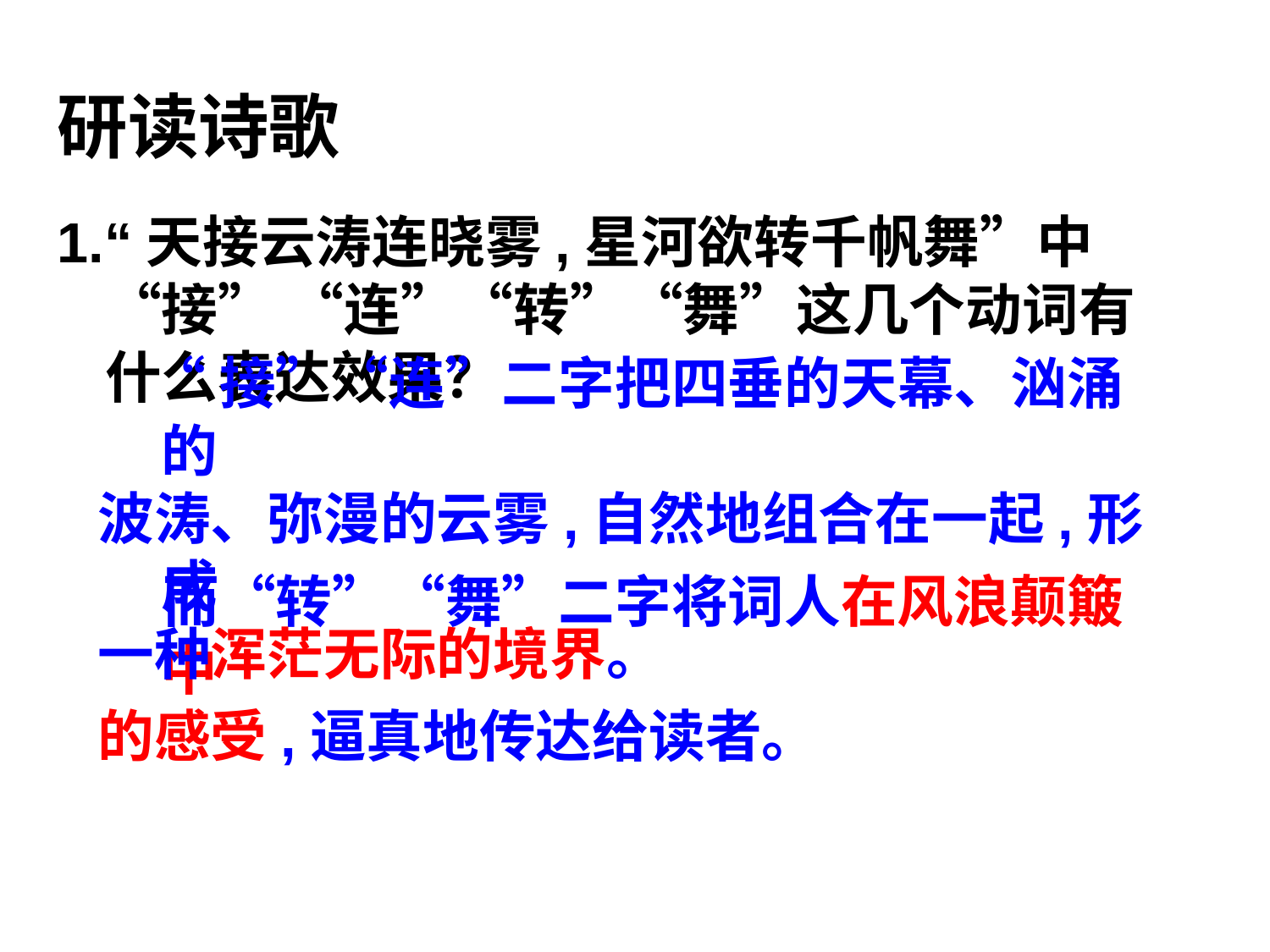

研读诗歌
1.“天接云涛连晓雾,星河欲转千帆舞”中“接” “连”“转”“舞”这几个动词有什么表达效果？
    “接”“连”二字把四垂的天幕、汹涌的
波涛、弥漫的云雾,自然地组合在一起,形成
一种浑茫无际的境界。
    而“转”“舞”二字将词人在风浪颠簸中
的感受,逼真地传达给读者。